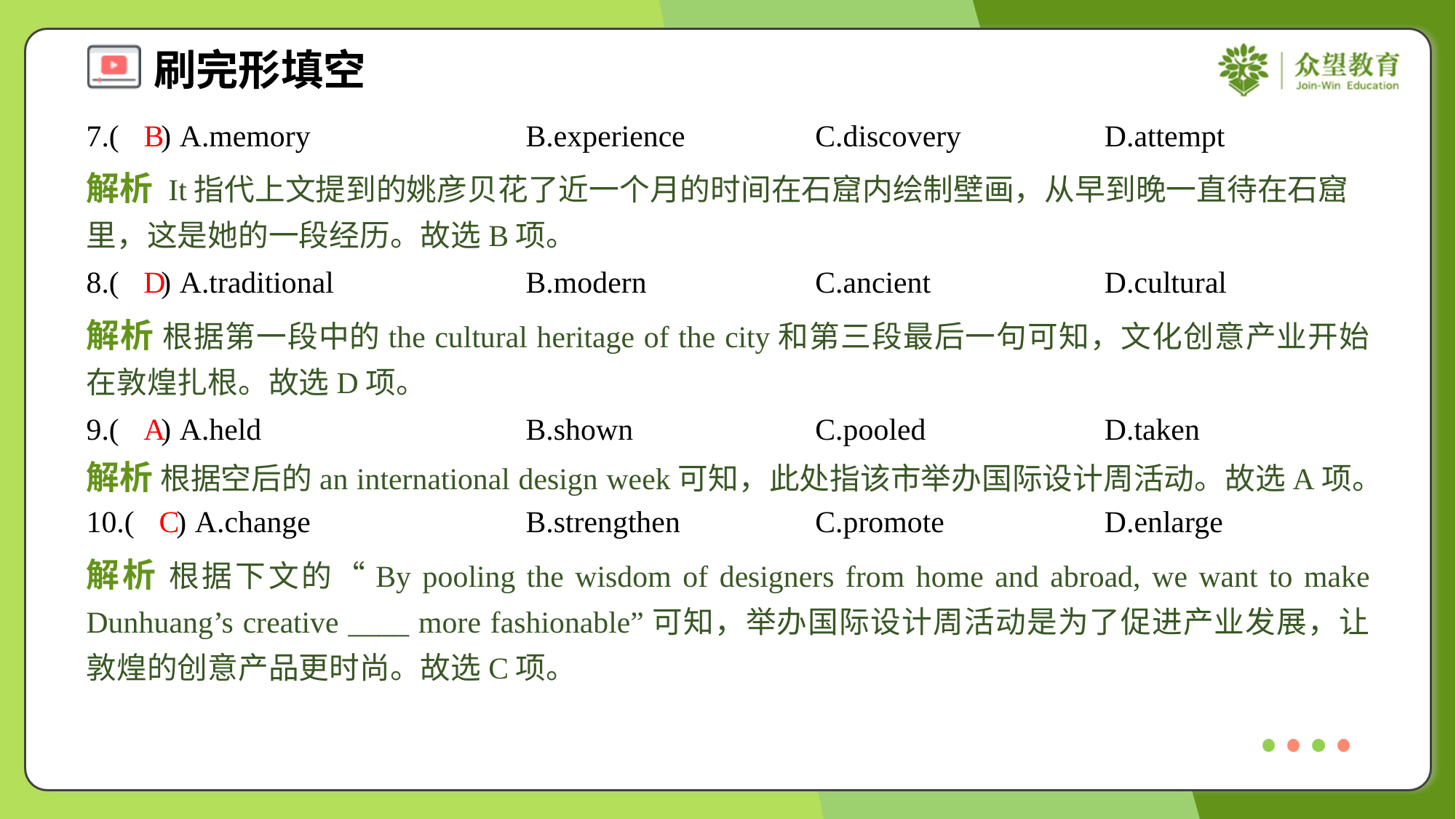

7.(     ) A.memory	B.experience	C.discovery	D.attempt
B
解析 It指代上文提到的姚彦贝花了近一个月的时间在石窟内绘制壁画，从早到晚一直待在石窟里，这是她的一段经历。故选B项。
8.(     ) A.traditional	B.modern	C.ancient	D.cultural
D
解析 根据第一段中的the cultural heritage of the city和第三段最后一句可知，文化创意产业开始在敦煌扎根。故选D项。
9.(     ) A.held	B.shown	C.pooled	D.taken
A
解析 根据空后的an international design week可知，此处指该市举办国际设计周活动。故选A项。
10.(     ) A.change	B.strengthen	C.promote	D.enlarge
C
解析 根据下文的“By pooling the wisdom of designers from home and abroad, we want to make Dunhuang’s creative ____ more fashionable”可知，举办国际设计周活动是为了促进产业发展，让敦煌的创意产品更时尚。故选C项。